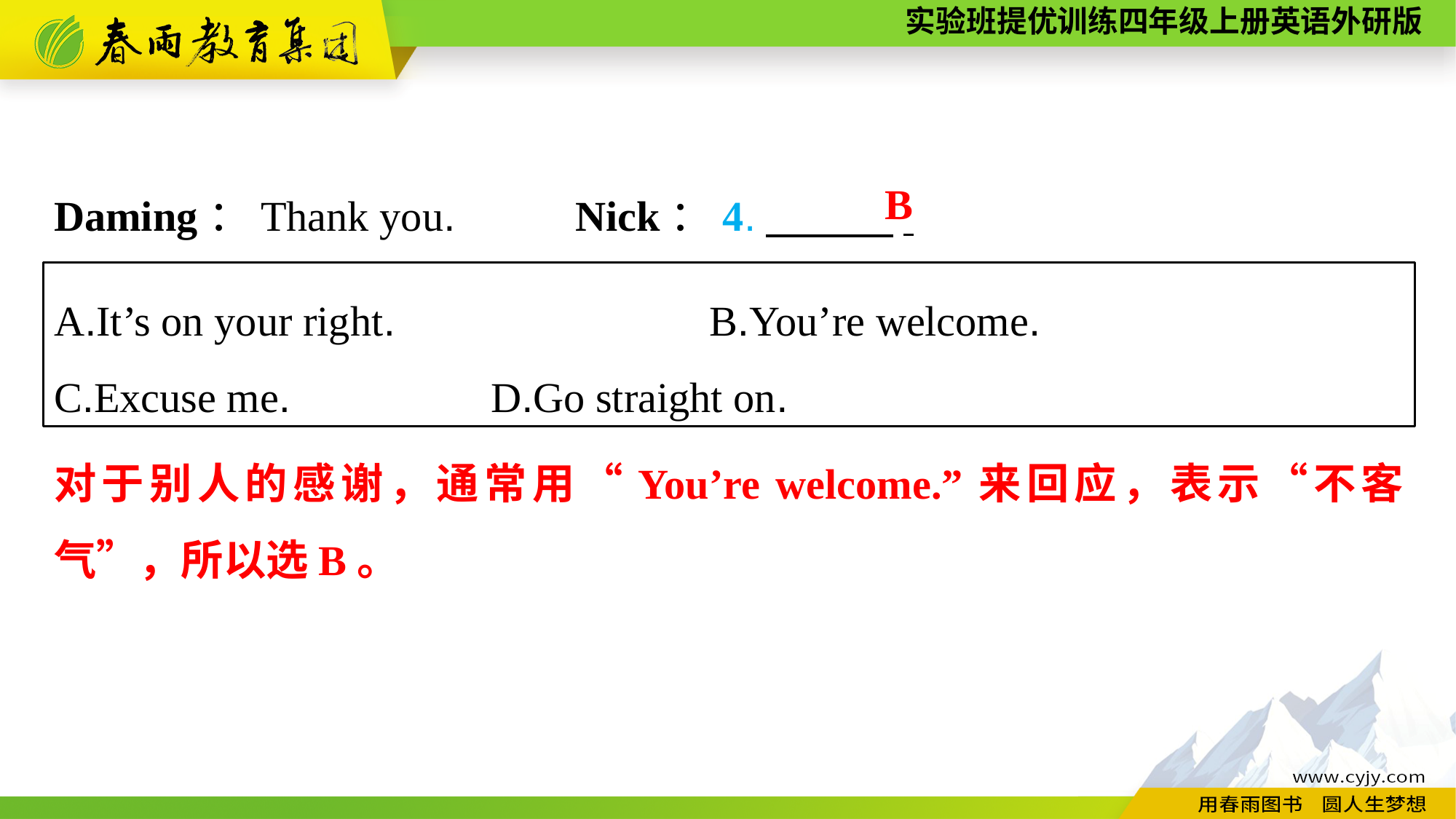

Daming：Thank you.	        Nick：4.　　　.
B
A.It’s on your right.　　　　　　	B.You’re welcome.
C.Excuse me.		D.Go straight on.
对于别人的感谢，通常用“You’re welcome.”来回应，表示“不客气”，所以选B。